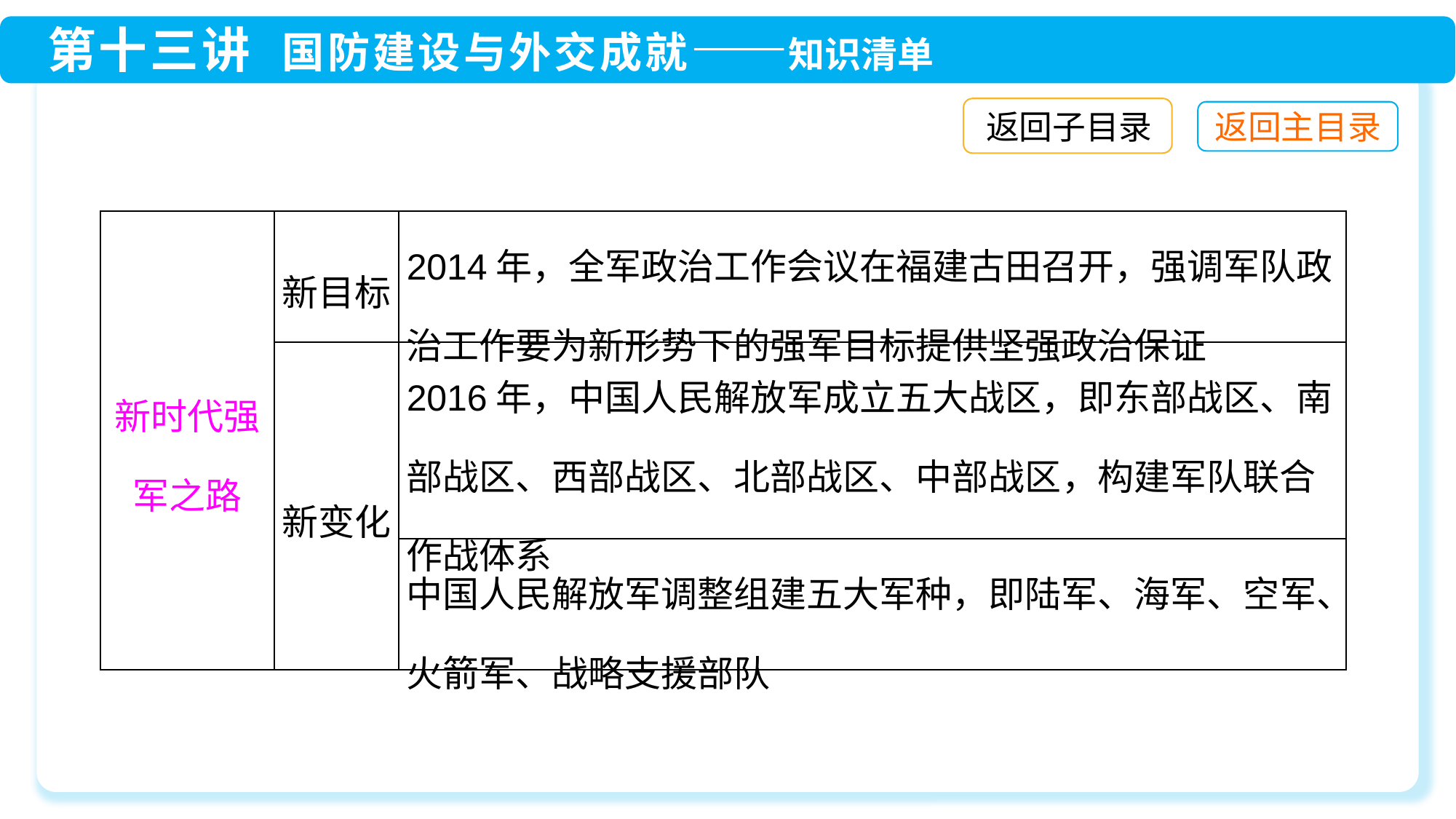

返回子目录
| 新时代强 军之路 | 新目标 | 2014年，全军政治工作会议在福建古田召开，强调军队政治工作要为新形势下的强军目标提供坚强政治保证 |
| --- | --- | --- |
|  | 新变化 | 2016年，中国人民解放军成立五大战区，即东部战区、南部战区、西部战区、北部战区、中部战区，构建军队联合作战体系 |
|  |  | 中国人民解放军调整组建五大军种，即陆军、海军、空军、火箭军、战略支援部队 |